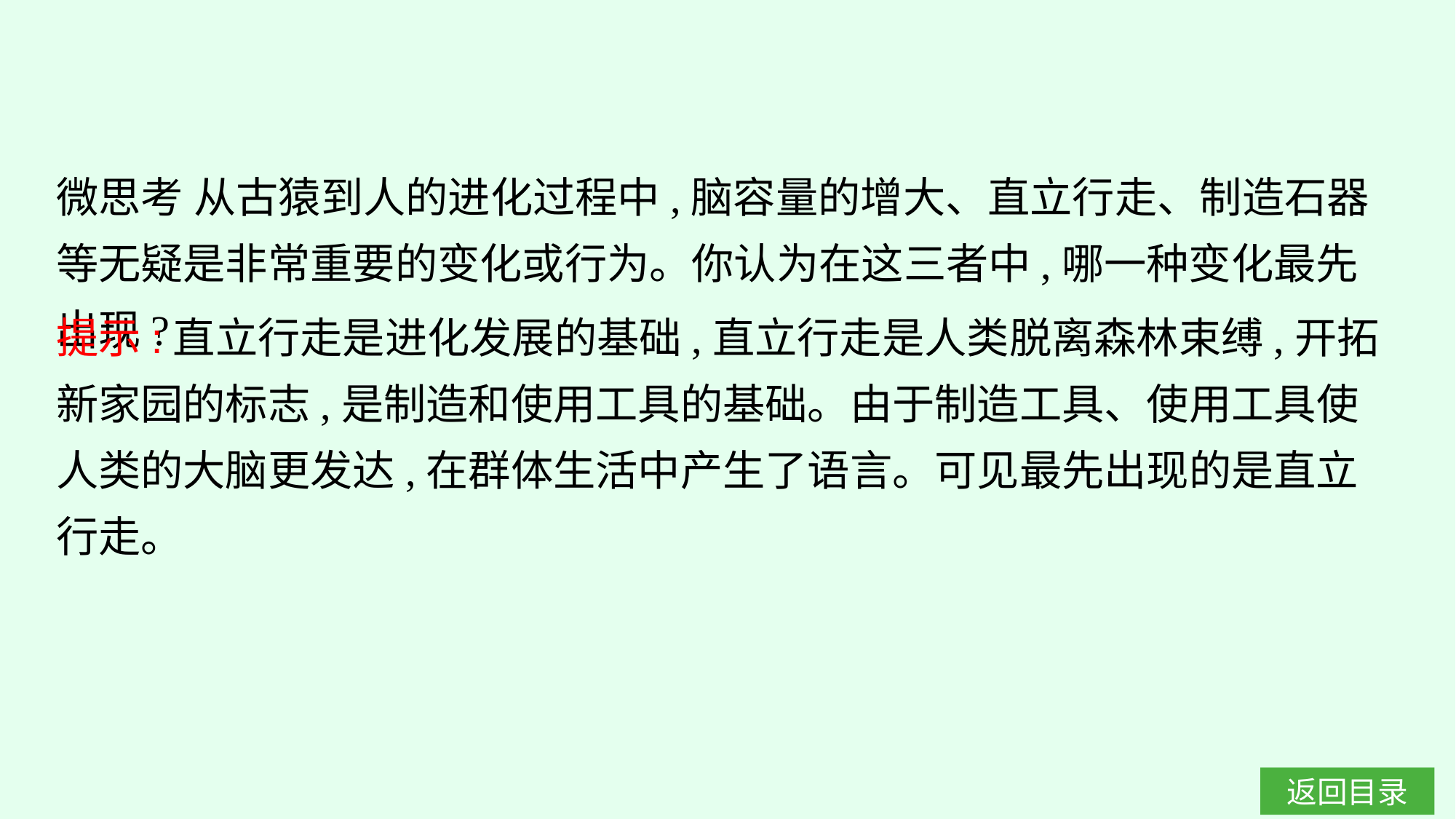

微思考 从古猿到人的进化过程中,脑容量的增大、直立行走、制造石器等无疑是非常重要的变化或行为。你认为在这三者中,哪一种变化最先出现?
提示:直立行走是进化发展的基础,直立行走是人类脱离森林束缚,开拓新家园的标志,是制造和使用工具的基础。由于制造工具、使用工具使人类的大脑更发达,在群体生活中产生了语言。可见最先出现的是直立行走。